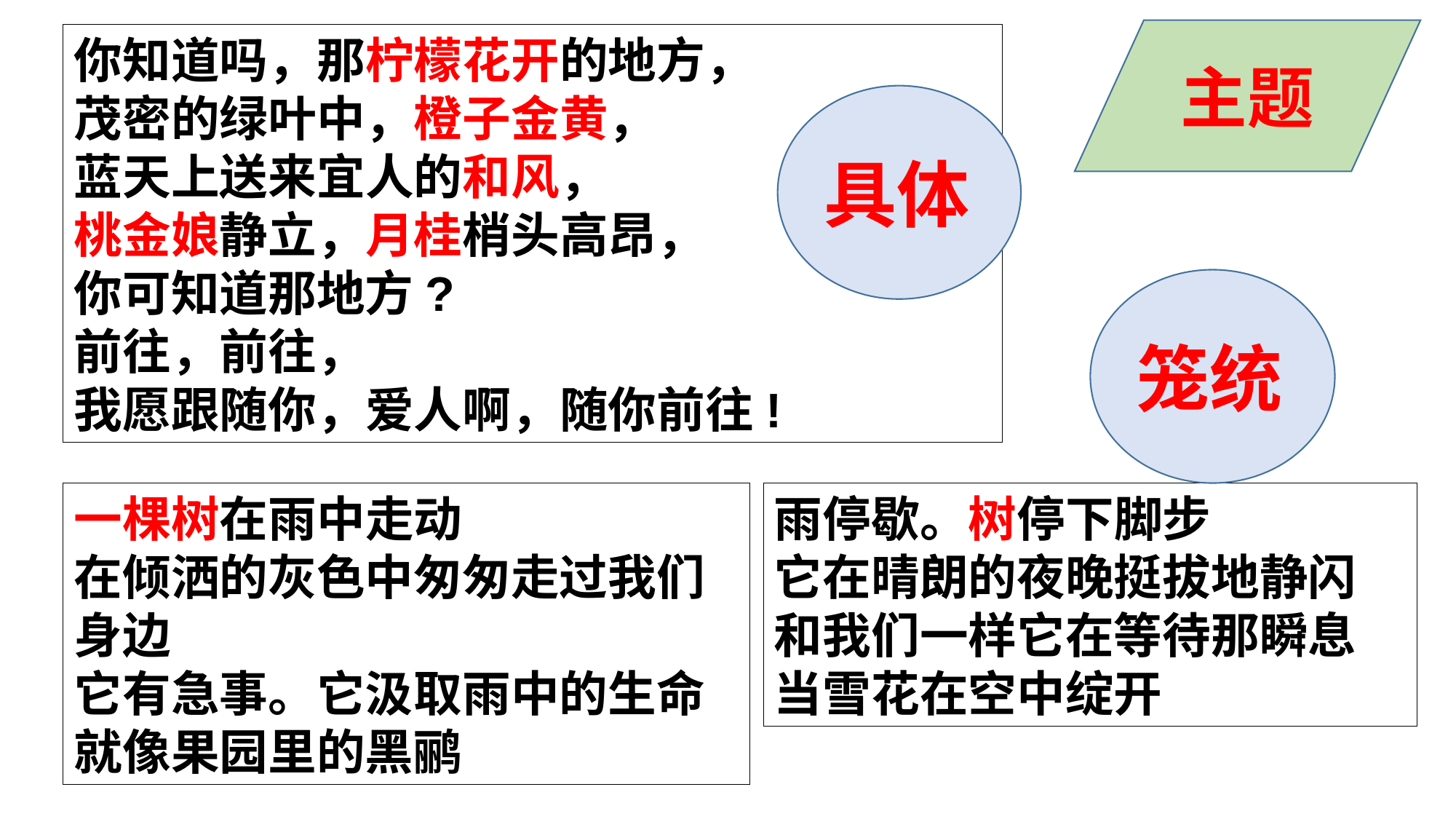

主题
你知道吗，那柠檬花开的地方，
茂密的绿叶中，橙子金黄，
蓝天上送来宜人的和风，
桃金娘静立，月桂梢头高昂，
你可知道那地方?
前往，前往，
我愿跟随你，爱人啊，随你前往!
具体
笼统
一棵树在雨中走动
在倾洒的灰色中匆匆走过我们身边
它有急事。它汲取雨中的生命
就像果园里的黑鹂
雨停歇。树停下脚步
它在晴朗的夜晚挺拔地静闪
和我们一样它在等待那瞬息
当雪花在空中绽开